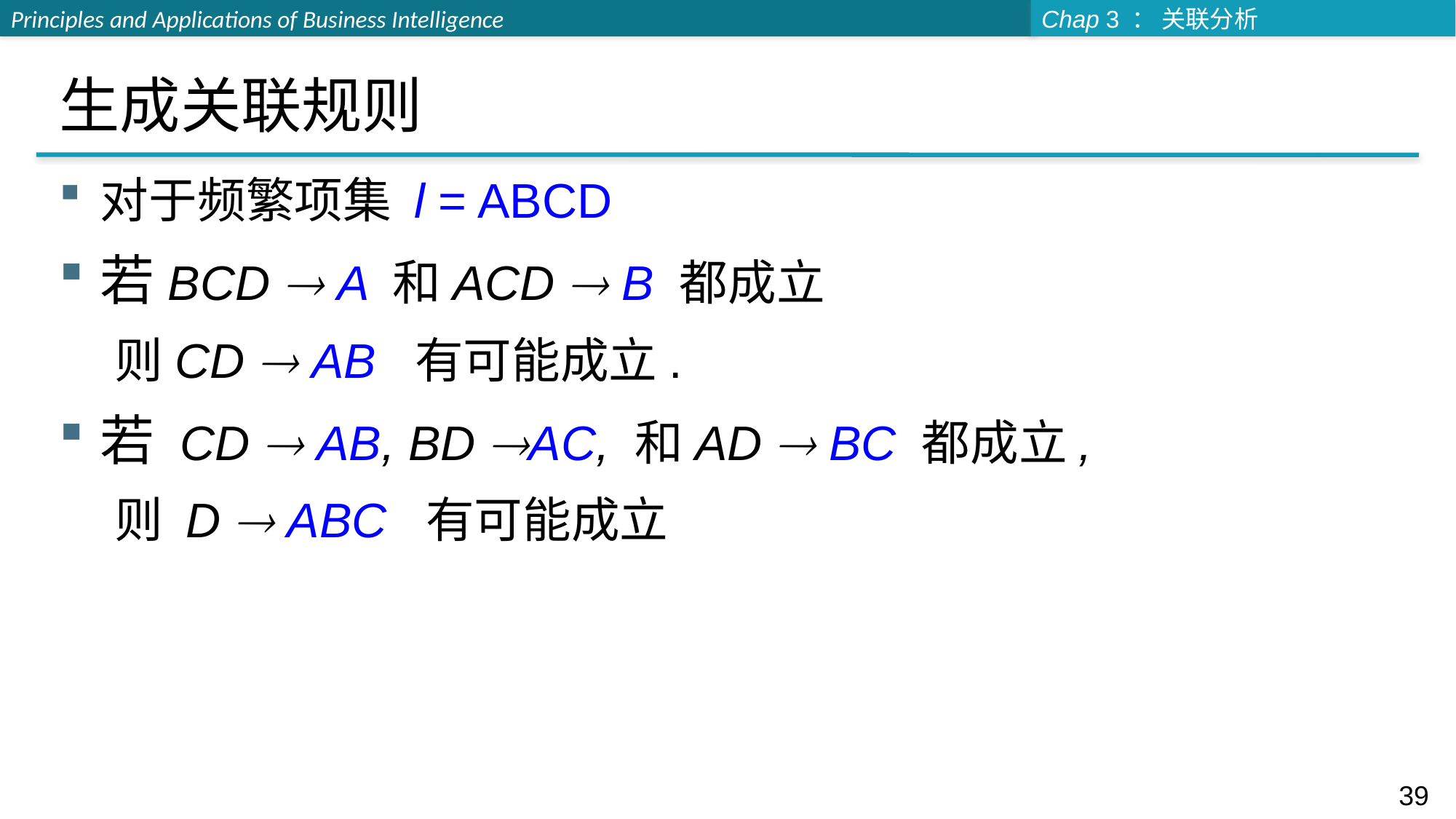

# 生成关联规则
对于频繁项集 l = ABCD
若BCD → A 和ACD → B 都成立
    则CD → AB  有可能成立.
若 CD → AB, BD →AC, 和AD → BC 都成立,
    则 D → ABC  有可能成立